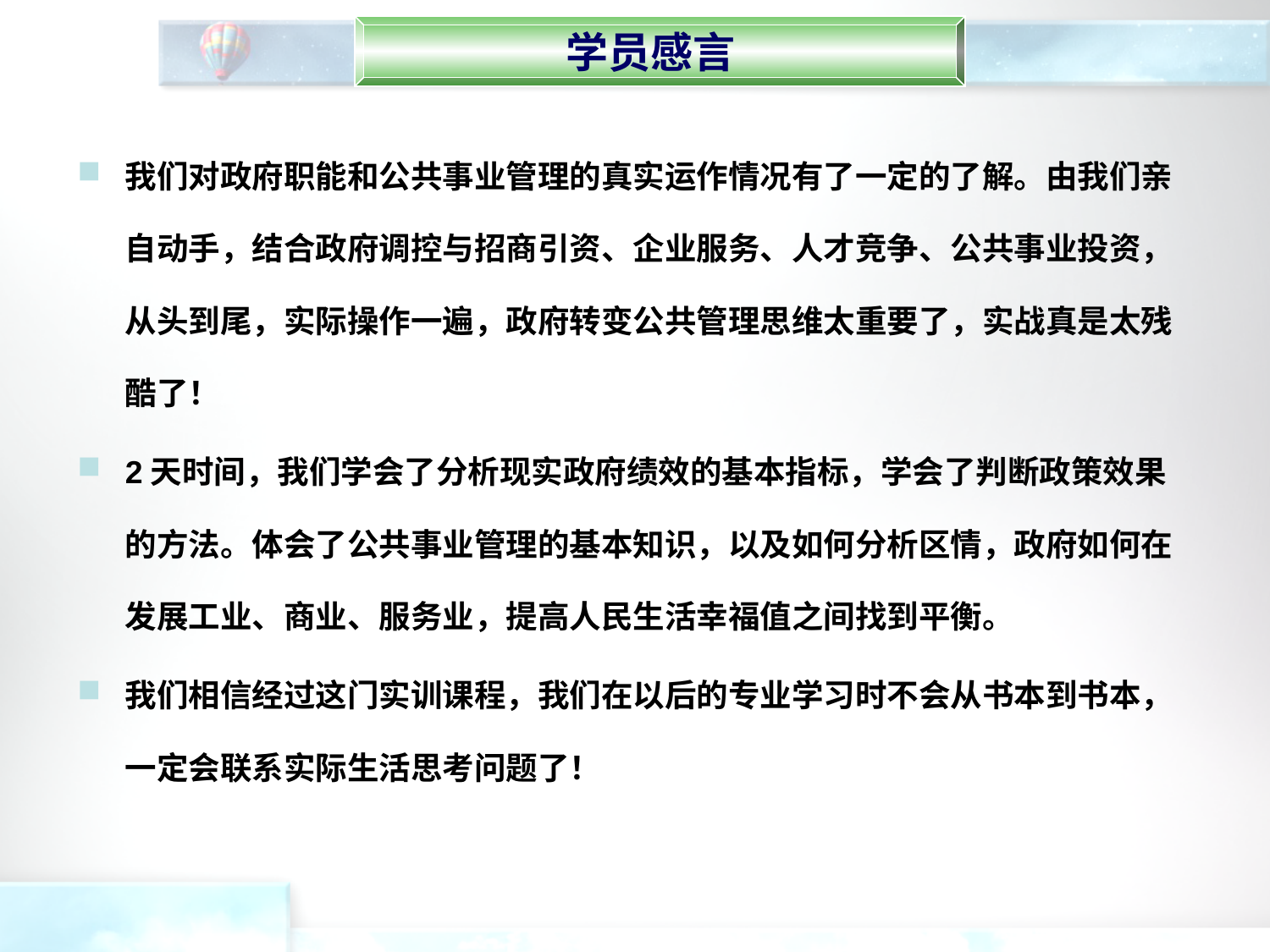

学员感言
我们对政府职能和公共事业管理的真实运作情况有了一定的了解。由我们亲自动手，结合政府调控与招商引资、企业服务、人才竞争、公共事业投资，从头到尾，实际操作一遍，政府转变公共管理思维太重要了，实战真是太残酷了！
2天时间，我们学会了分析现实政府绩效的基本指标，学会了判断政策效果的方法。体会了公共事业管理的基本知识，以及如何分析区情，政府如何在发展工业、商业、服务业，提高人民生活幸福值之间找到平衡。
我们相信经过这门实训课程，我们在以后的专业学习时不会从书本到书本，一定会联系实际生活思考问题了！